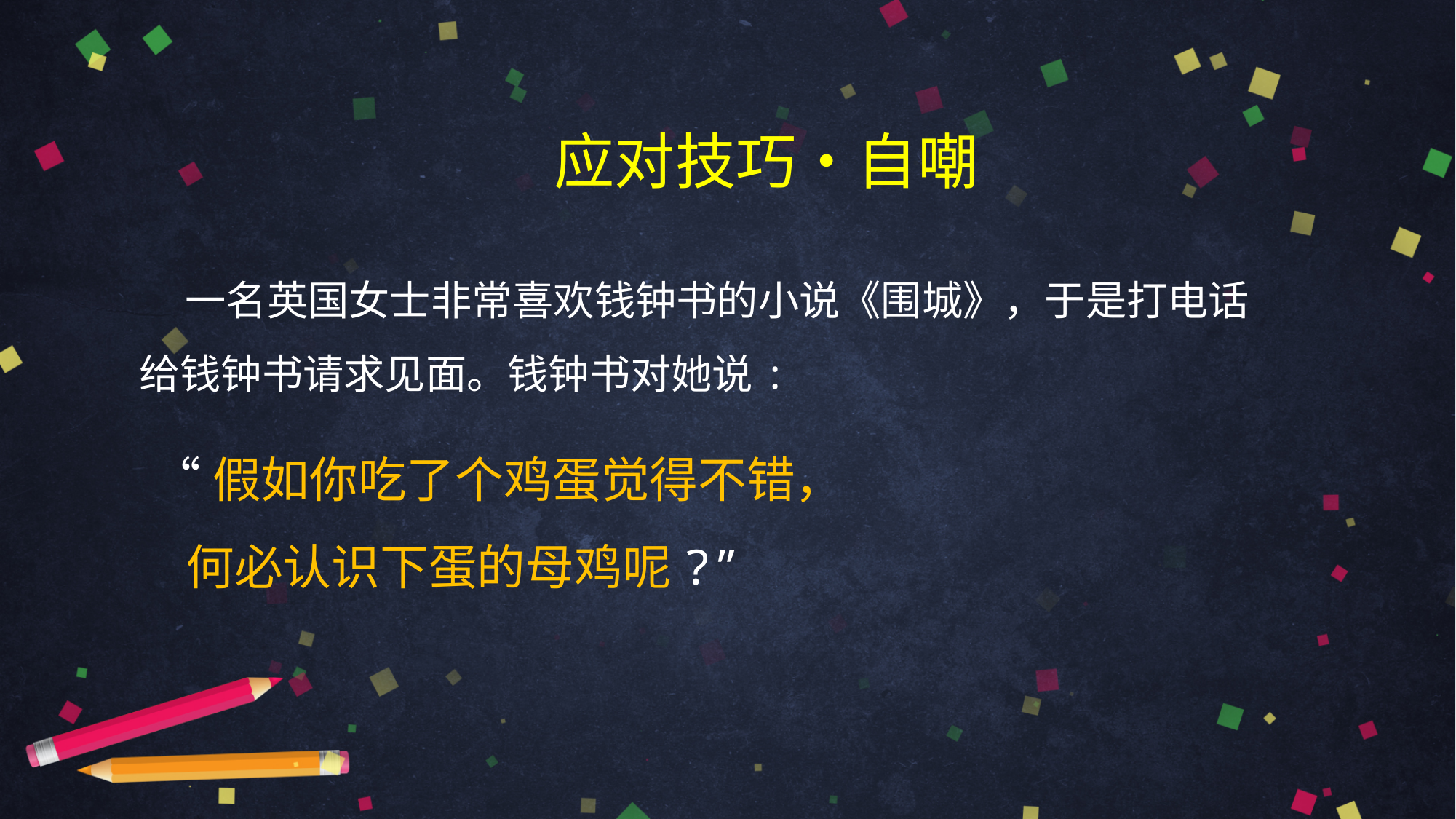

应对技巧•自嘲

    一名英国女士非常喜欢钱钟书的小说《围城》，于是打电话给钱钟书请求见面。钱钟书对她说:
    “假如你吃了个鸡蛋觉得不错，
      何必认识下蛋的母鸡呢?”